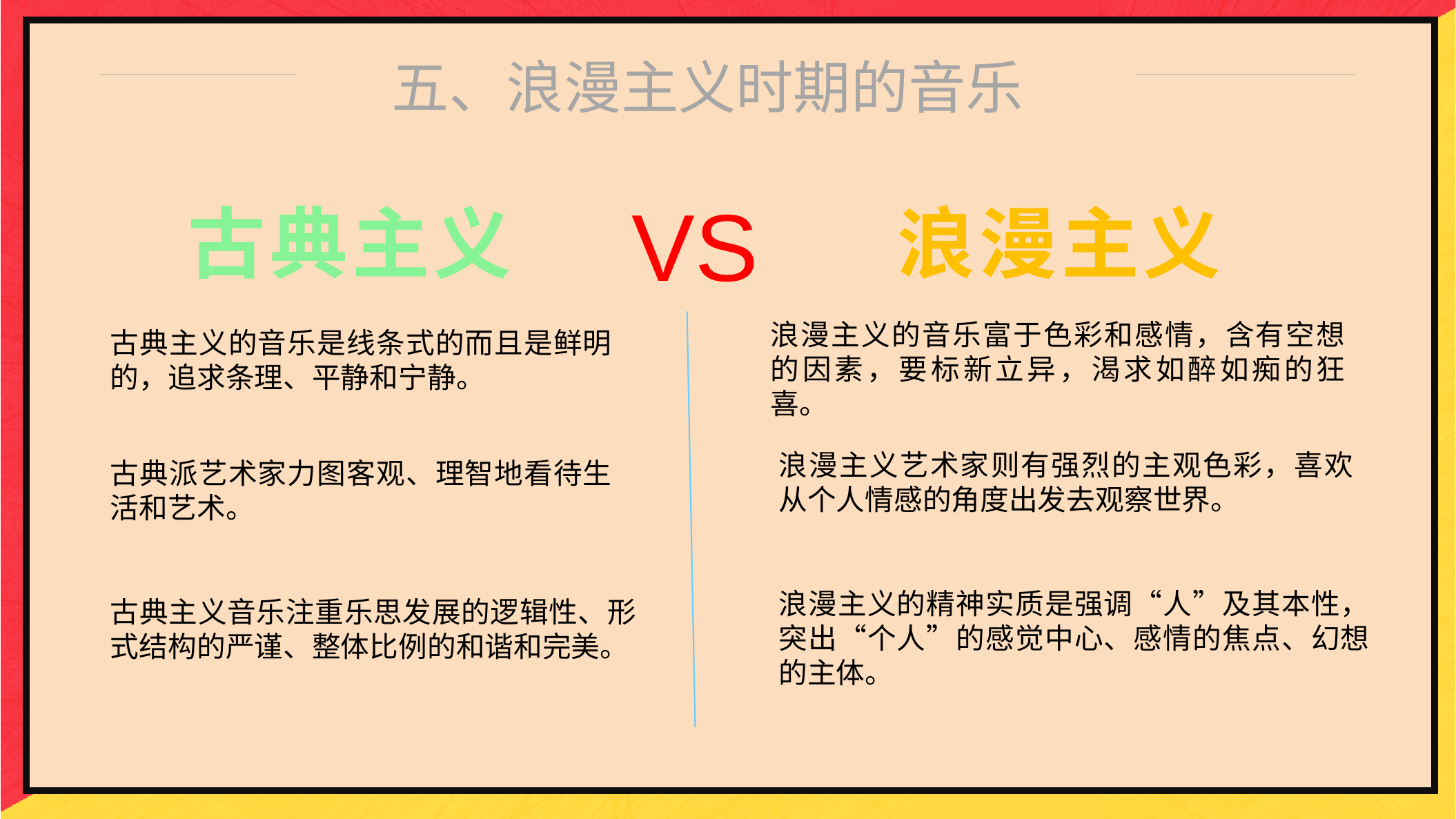

五、浪漫主义时期的音乐
VS
古典主义
浪漫主义
浪漫主义的音乐富于色彩和感情，含有空想的因素，要标新立异，渴求如醉如痴的狂喜。
古典主义的音乐是线条式的而且是鲜明的，追求条理、平静和宁静。
浪漫主义艺术家则有强烈的主观色彩，喜欢从个人情感的角度出发去观察世界。
古典派艺术家力图客观、理智地看待生活和艺术。
浪漫主义的精神实质是强调“人”及其本性，突出“个人”的感觉中心、感情的焦点、幻想的主体。
古典主义音乐注重乐思发展的逻辑性、形式结构的严谨、整体比例的和谐和完美。